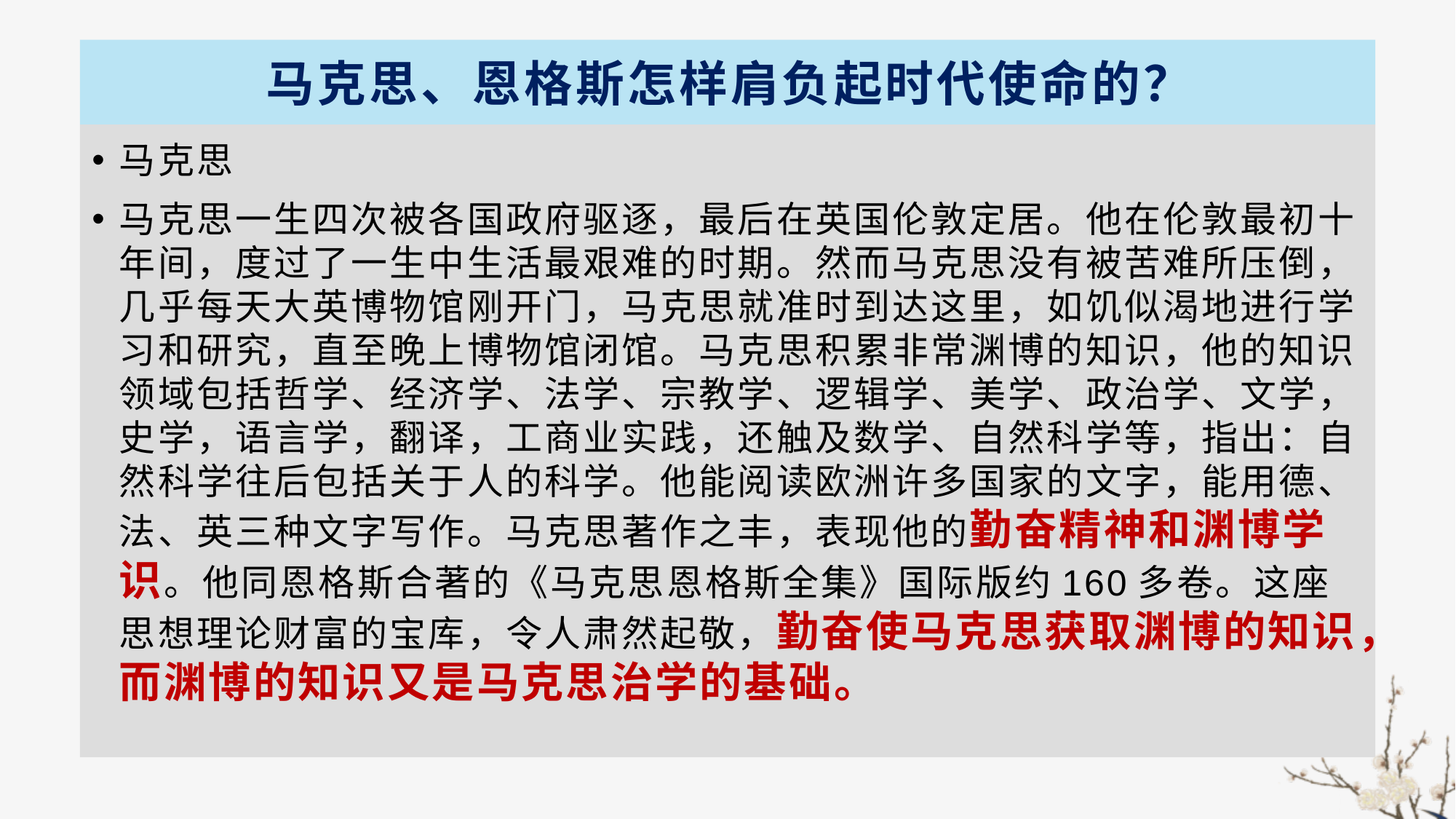

# 马克思、恩格斯怎样肩负起时代使命的？
马克思
马克思一生四次被各国政府驱逐，最后在英国伦敦定居。他在伦敦最初十年间，度过了一生中生活最艰难的时期。然而马克思没有被苦难所压倒，几乎每天大英博物馆刚开门，马克思就准时到达这里，如饥似渴地进行学习和研究，直至晚上博物馆闭馆。马克思积累非常渊博的知识，他的知识领域包括哲学、经济学、法学、宗教学、逻辑学、美学、政治学、文学，史学，语言学，翻译，工商业实践，还触及数学、自然科学等，指出：自然科学往后包括关于人的科学。他能阅读欧洲许多国家的文字，能用德、法、英三种文字写作。马克思著作之丰，表现他的勤奋精神和渊博学识。他同恩格斯合著的《马克思恩格斯全集》国际版约160多卷。这座思想理论财富的宝库，令人肃然起敬，勤奋使马克思获取渊博的知识，而渊博的知识又是马克思治学的基础。